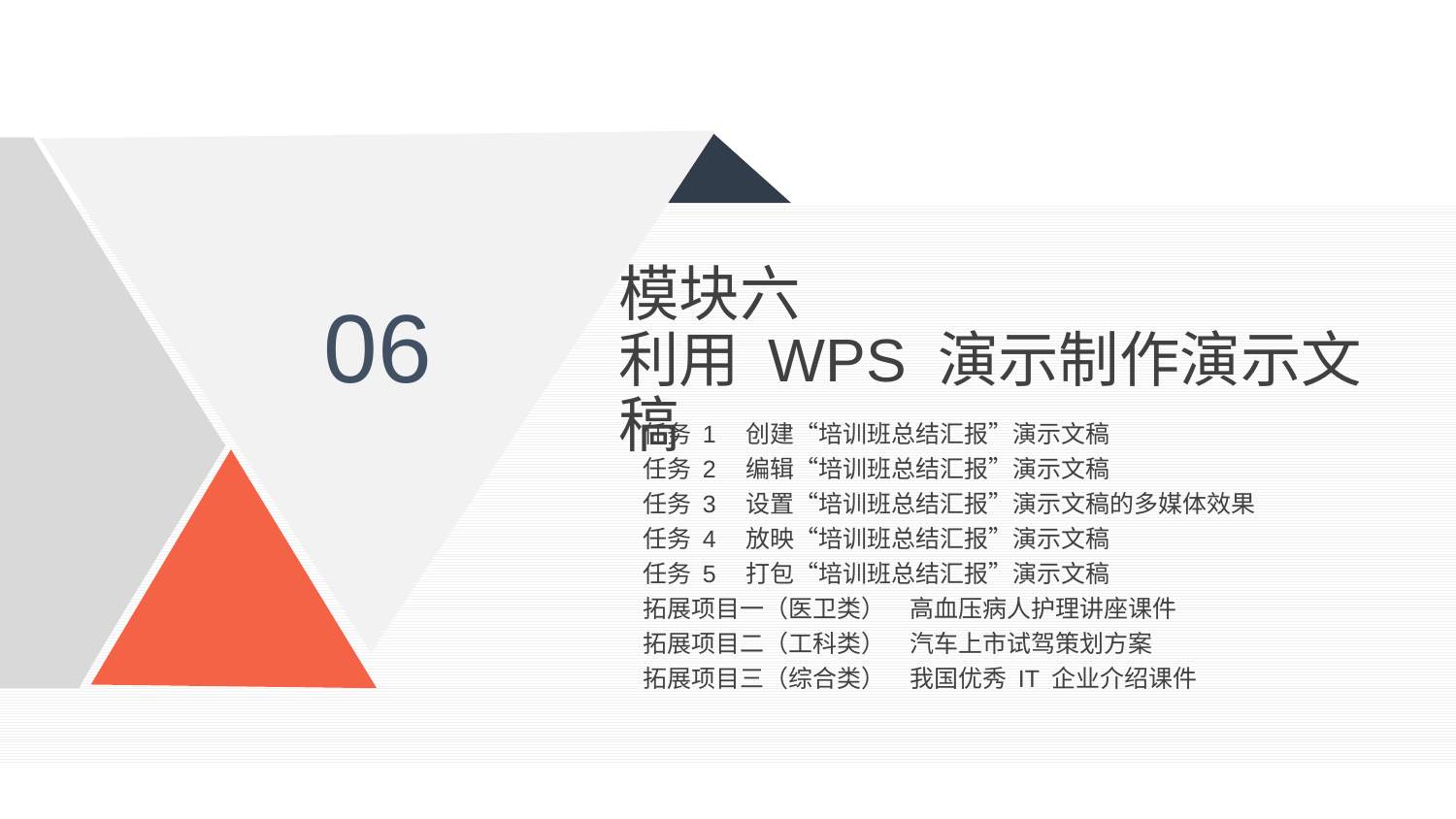

模块六
利用 WPS 演示制作演示文稿
06
任务 1　创建“培训班总结汇报”演示文稿
任务 2　编辑“培训班总结汇报”演示文稿
任务 3　设置“培训班总结汇报”演示文稿的多媒体效果
任务 4　放映“培训班总结汇报”演示文稿
任务 5　打包“培训班总结汇报”演示文稿
拓展项目一（医卫类）　高血压病人护理讲座课件
拓展项目二（工科类）　汽车上市试驾策划方案
拓展项目三（综合类）　我国优秀 IT 企业介绍课件